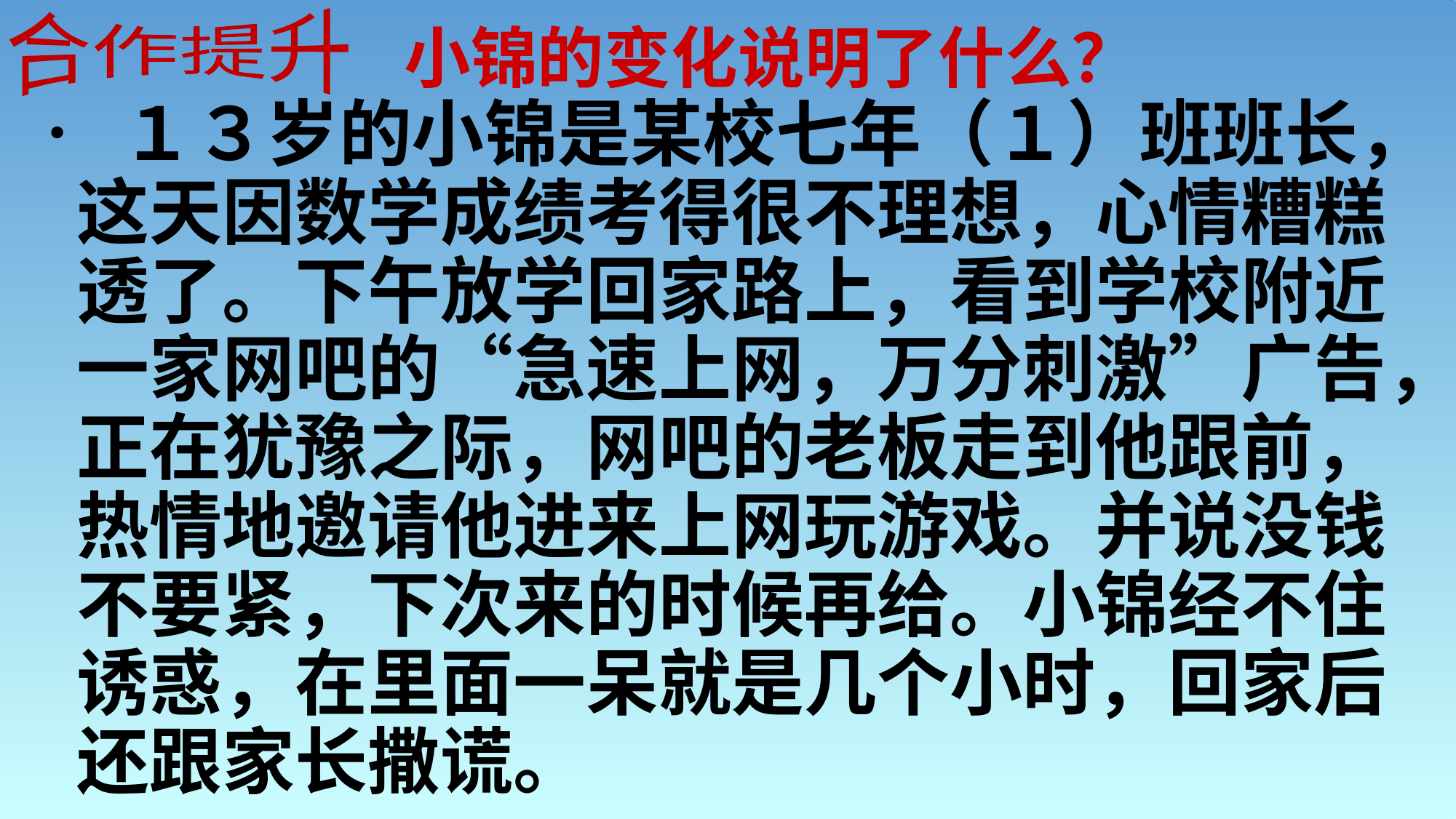

合作提升
小锦的变化说明了什么？
#
  １３岁的小锦是某校七年（１）班班长，这天因数学成绩考得很不理想，心情糟糕透了。下午放学回家路上，看到学校附近一家网吧的“急速上网，万分刺激”广告，正在犹豫之际，网吧的老板走到他跟前，热情地邀请他进来上网玩游戏。并说没钱不要紧，下次来的时候再给。小锦经不住诱惑，在里面一呆就是几个小时，回家后还跟家长撒谎。